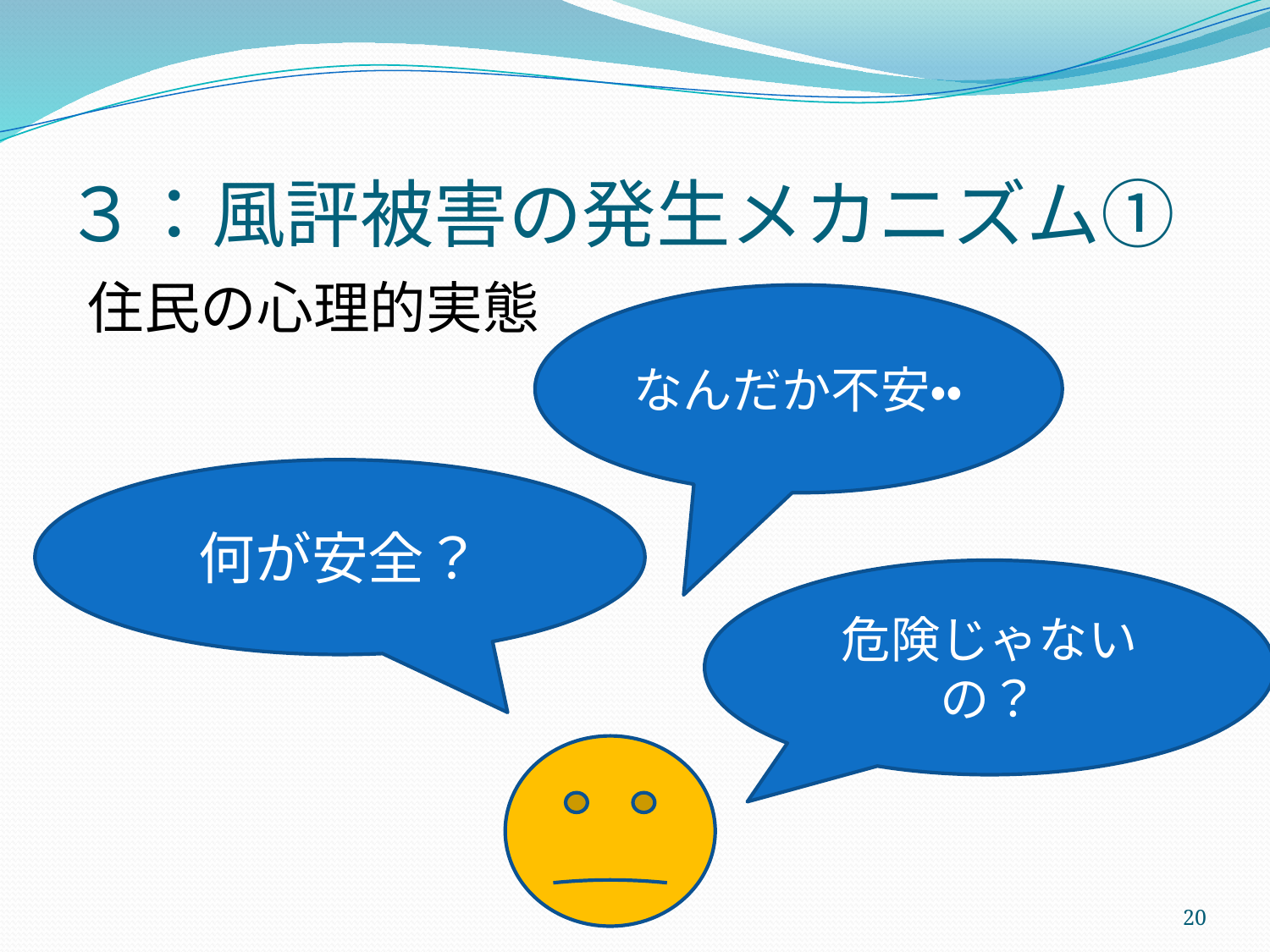

# ３：風評被害の発生メカニズム①
住民の心理的実態

なんだか不安・・
何が安全？
危険じゃないの？

20